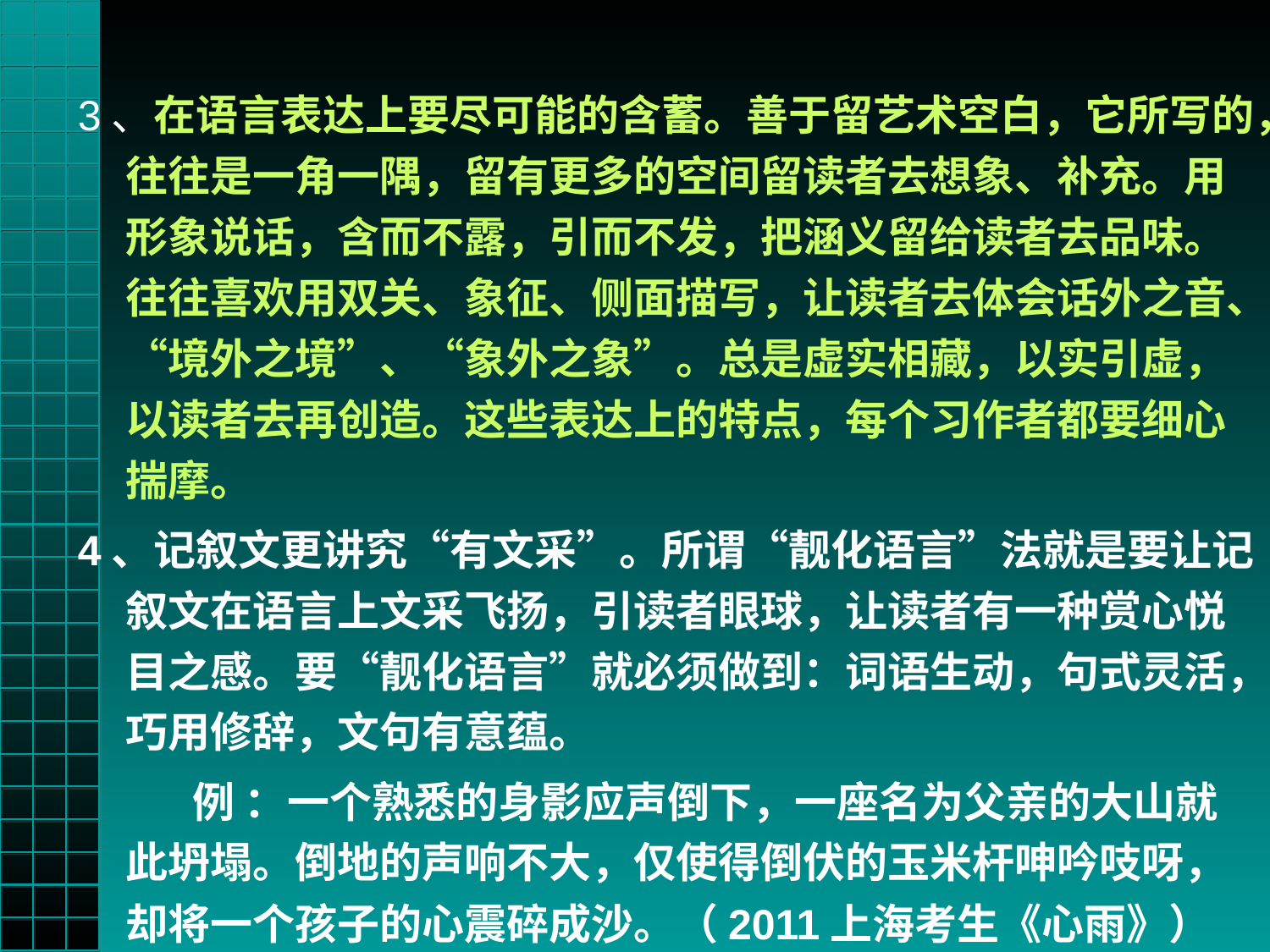

3、在语言表达上要尽可能的含蓄。善于留艺术空白，它所写的，往往是一角一隅，留有更多的空间留读者去想象、补充。用形象说话，含而不露，引而不发，把涵义留给读者去品味。往往喜欢用双关、象征、侧面描写，让读者去体会话外之音、“境外之境”、“象外之象”。总是虚实相藏，以实引虚，以读者去再创造。这些表达上的特点，每个习作者都要细心揣摩。
4、记叙文更讲究“有文采”。所谓“靓化语言”法就是要让记叙文在语言上文采飞扬，引读者眼球，让读者有一种赏心悦目之感。要“靓化语言”就必须做到：词语生动，句式灵活，巧用修辞，文句有意蕴。
           例 ：一个熟悉的身影应声倒下，一座名为父亲的大山就此坍塌。倒地的声响不大，仅使得倒伏的玉米杆呻吟吱呀，却将一个孩子的心震碎成沙。（2011上海考生《心雨》）